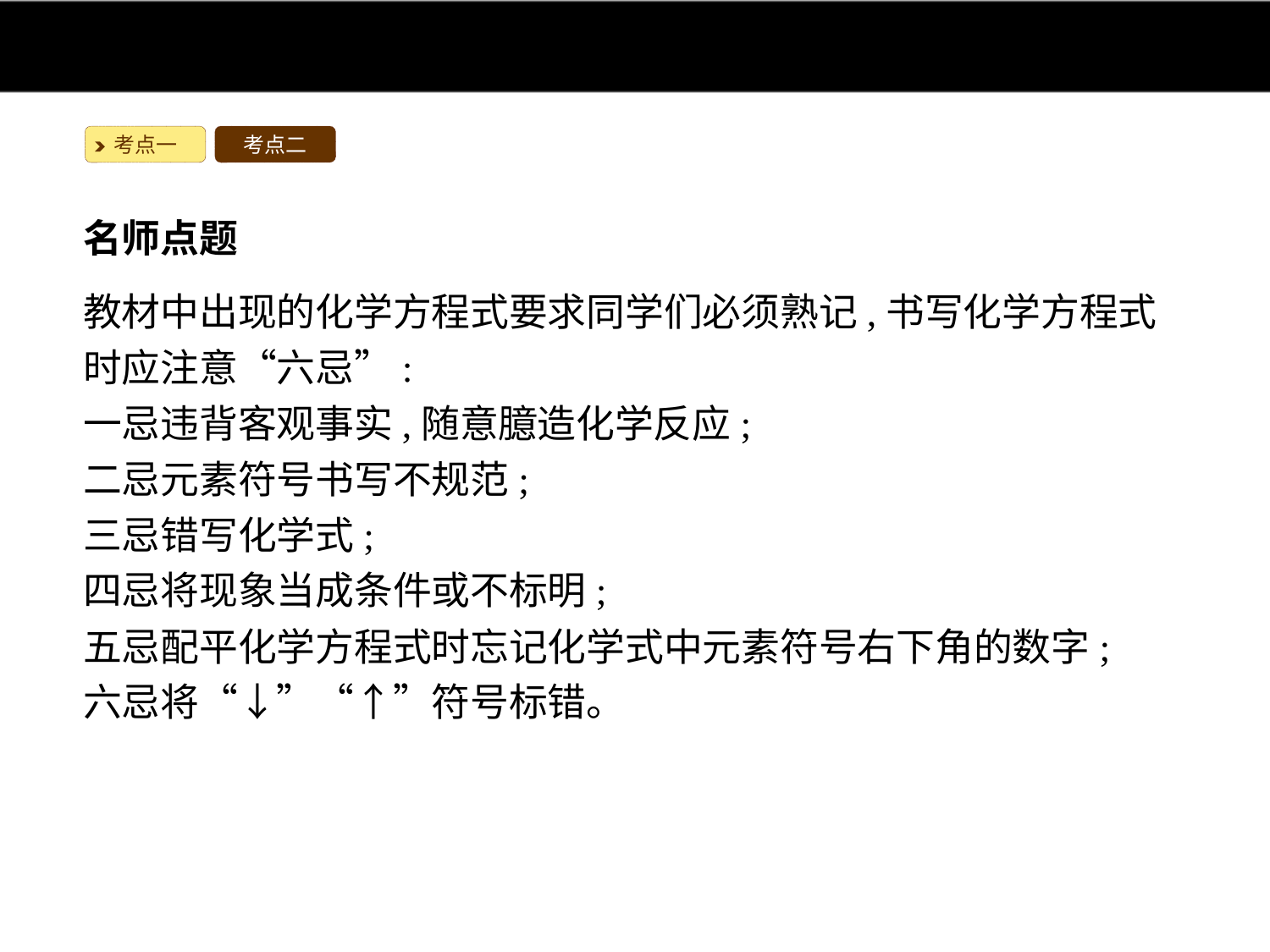

考点一
考点二

名师点题
教材中出现的化学方程式要求同学们必须熟记,书写化学方程式时应注意“六忌”:
一忌违背客观事实,随意臆造化学反应;
二忌元素符号书写不规范;
三忌错写化学式;
四忌将现象当成条件或不标明;
五忌配平化学方程式时忘记化学式中元素符号右下角的数字;
六忌将“↓”“↑”符号标错。